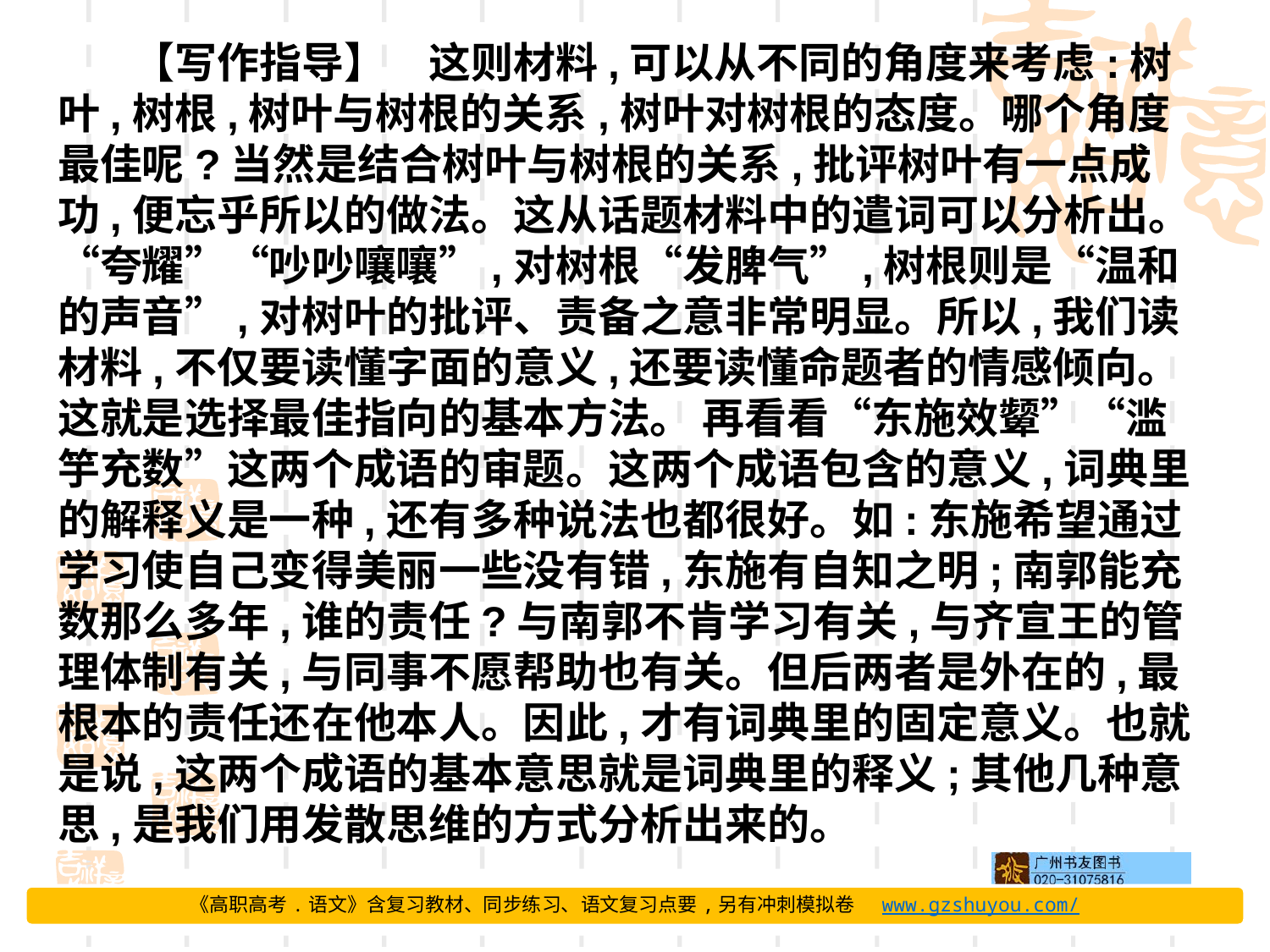

【写作指导】　这则材料,可以从不同的角度来考虑:树叶,树根,树叶与树根的关系,树叶对树根的态度。哪个角度最佳呢?当然是结合树叶与树根的关系,批评树叶有一点成功,便忘乎所以的做法。这从话题材料中的遣词可以分析出。“夸耀”“吵吵嚷嚷”,对树根“发脾气”,树根则是“温和的声音”,对树叶的批评、责备之意非常明显。所以,我们读材料,不仅要读懂字面的意义,还要读懂命题者的情感倾向。这就是选择最佳指向的基本方法。 再看看“东施效颦”“滥竽充数”这两个成语的审题。这两个成语包含的意义,词典里的解释义是一种,还有多种说法也都很好。如:东施希望通过学习使自己变得美丽一些没有错,东施有自知之明;南郭能充数那么多年,谁的责任?与南郭不肯学习有关,与齐宣王的管理体制有关,与同事不愿帮助也有关。但后两者是外在的,最根本的责任还在他本人。因此,才有词典里的固定意义。也就是说,这两个成语的基本意思就是词典里的释义;其他几种意思,是我们用发散思维的方式分析出来的。